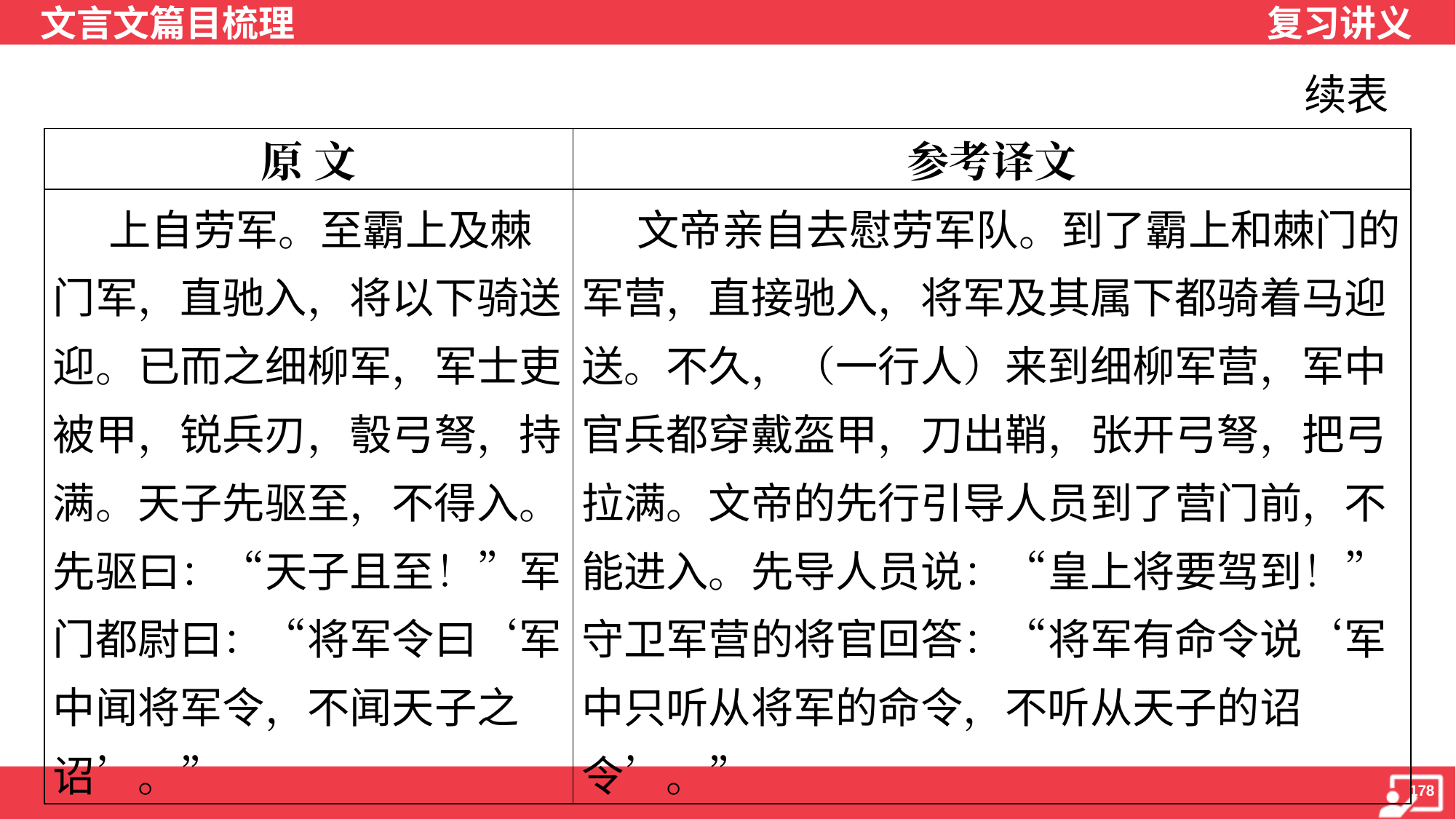

续表
| 原 文 | 参考译文 |
| --- | --- |
| 上自劳军。至霸上及棘门军，直驰入，将以下骑送迎。已而之细柳军，军士吏被甲，锐兵刃，彀弓弩，持满。天子先驱至，不得入。先驱曰：“天子且至！”军门都尉曰：“将军令曰‘军中闻将军令，不闻天子之诏’。” | 文帝亲自去慰劳军队。到了霸上和棘门的军营，直接驰入，将军及其属下都骑着马迎送。不久，（一行人）来到细柳军营，军中官兵都穿戴盔甲，刀出鞘，张开弓弩，把弓拉满。文帝的先行引导人员到了营门前，不能进入。先导人员说：“皇上将要驾到！”守卫军营的将官回答：“将军有命令说‘军中只听从将军的命令，不听从天子的诏令’。” |